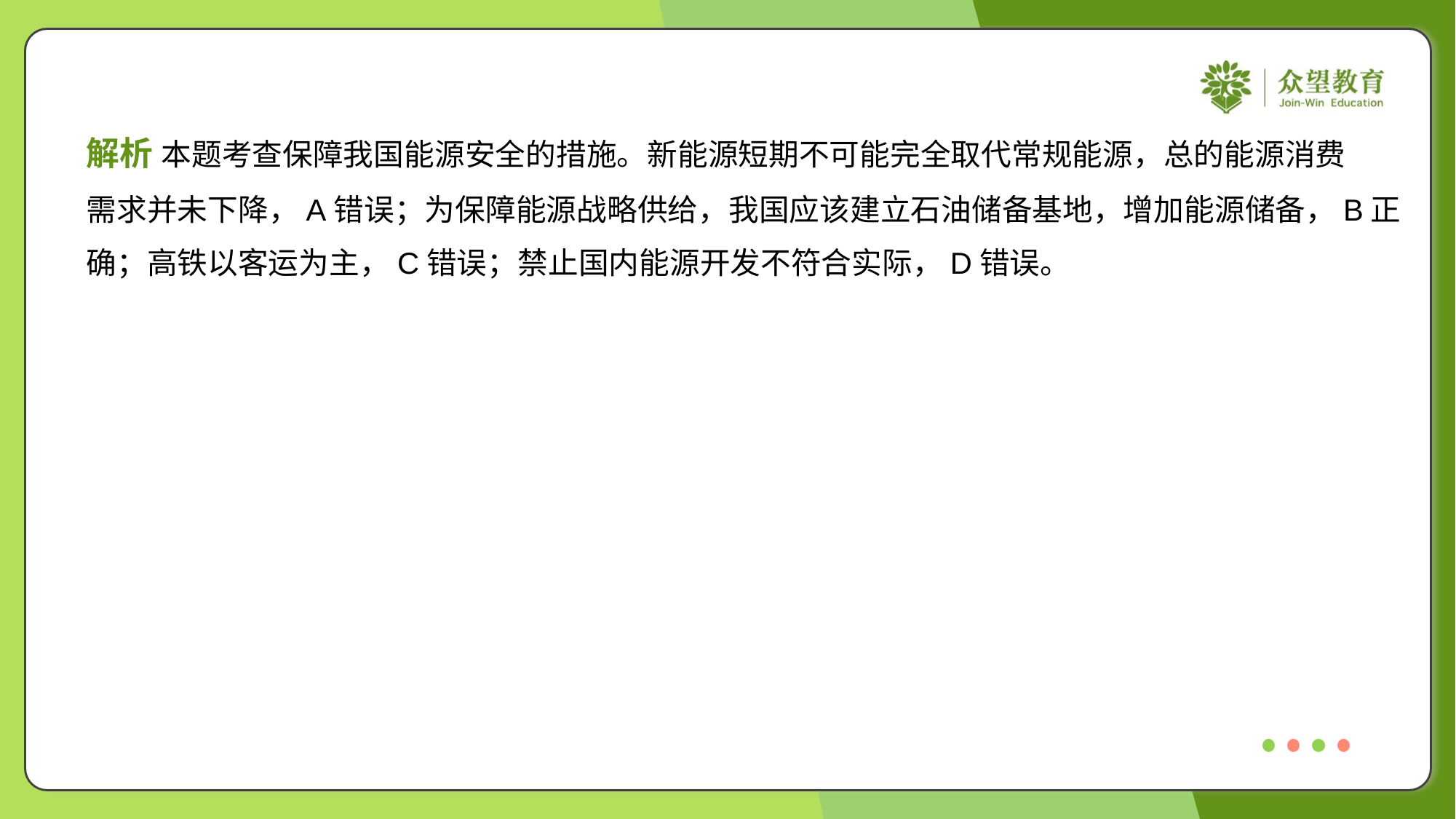

解析 本题考查保障我国能源安全的措施。新能源短期不可能完全取代常规能源，总的能源消费
需求并未下降，A错误；为保障能源战略供给，我国应该建立石油储备基地，增加能源储备，B正
确；高铁以客运为主，C错误；禁止国内能源开发不符合实际，D错误。